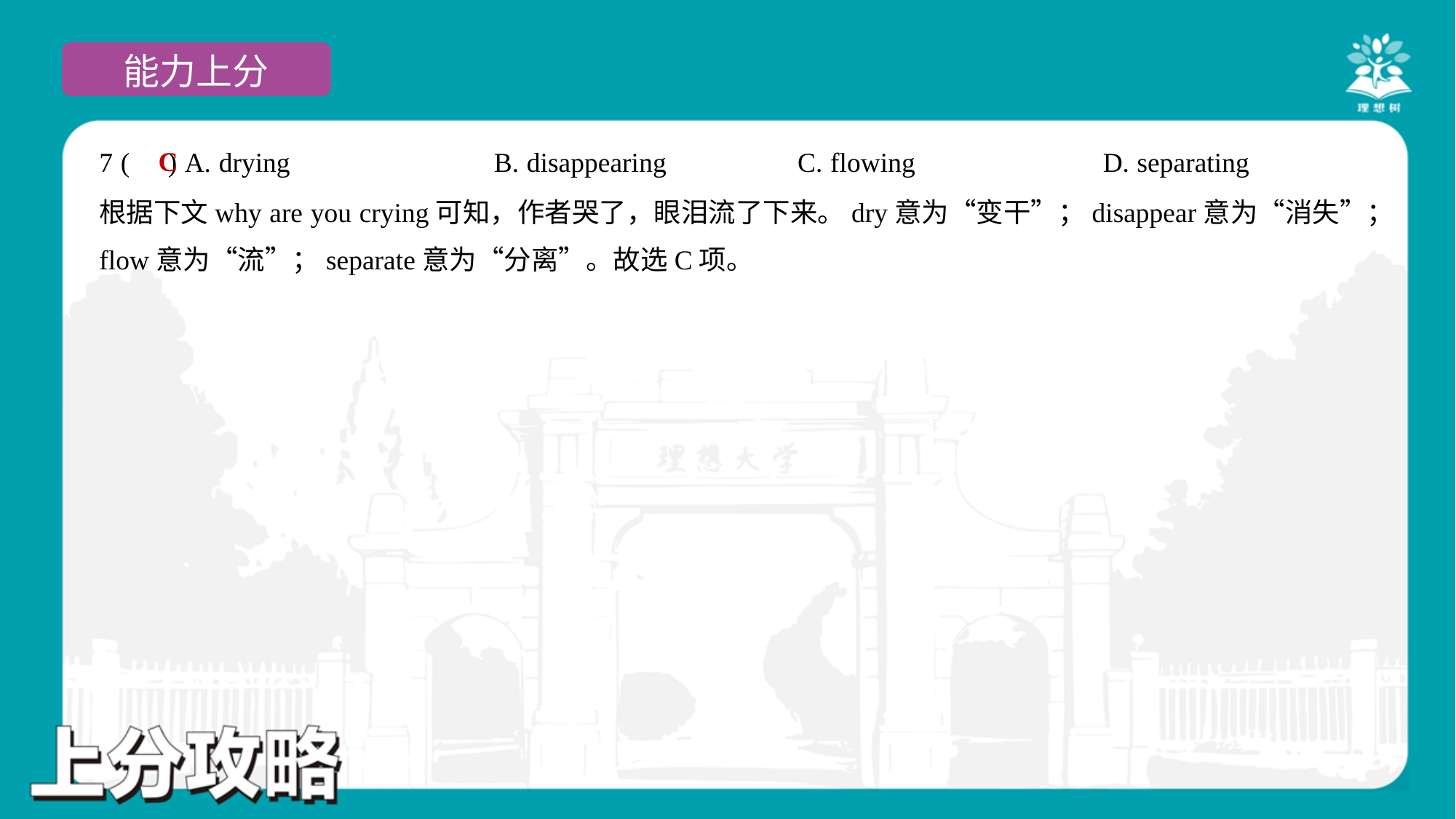

C
7 (     ) A. drying	B. disappearing	C. flowing	D. separating
根据下文why are you crying可知，作者哭了，眼泪流了下来。dry意为“变干”；disappear意为“消失”；
flow意为“流”；separate意为“分离”。故选C项。